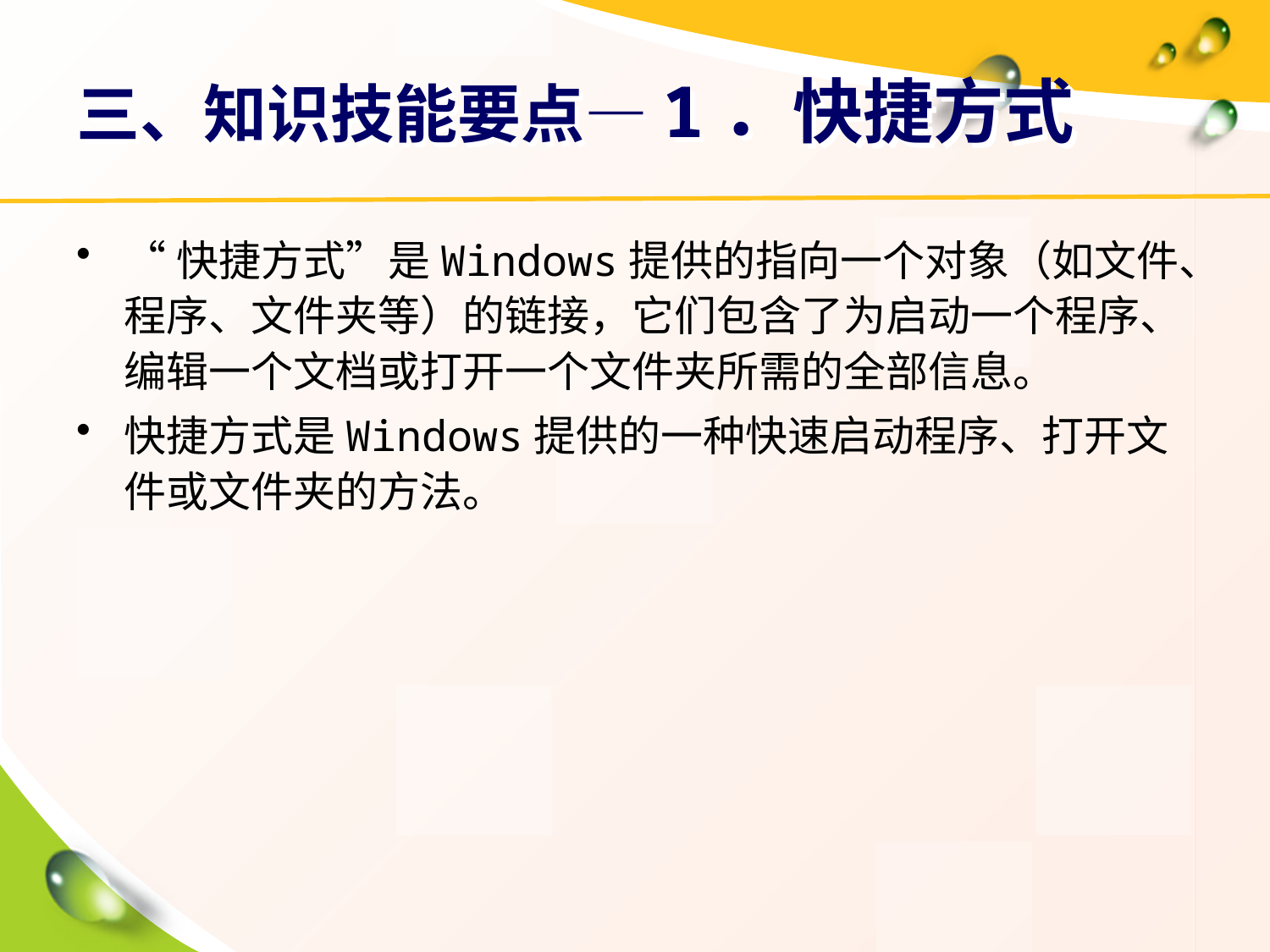

# 三、知识技能要点—1．快捷方式
“快捷方式”是Windows提供的指向一个对象（如文件、程序、文件夹等）的链接，它们包含了为启动一个程序、编辑一个文档或打开一个文件夹所需的全部信息。
快捷方式是Windows提供的一种快速启动程序、打开文件或文件夹的方法。